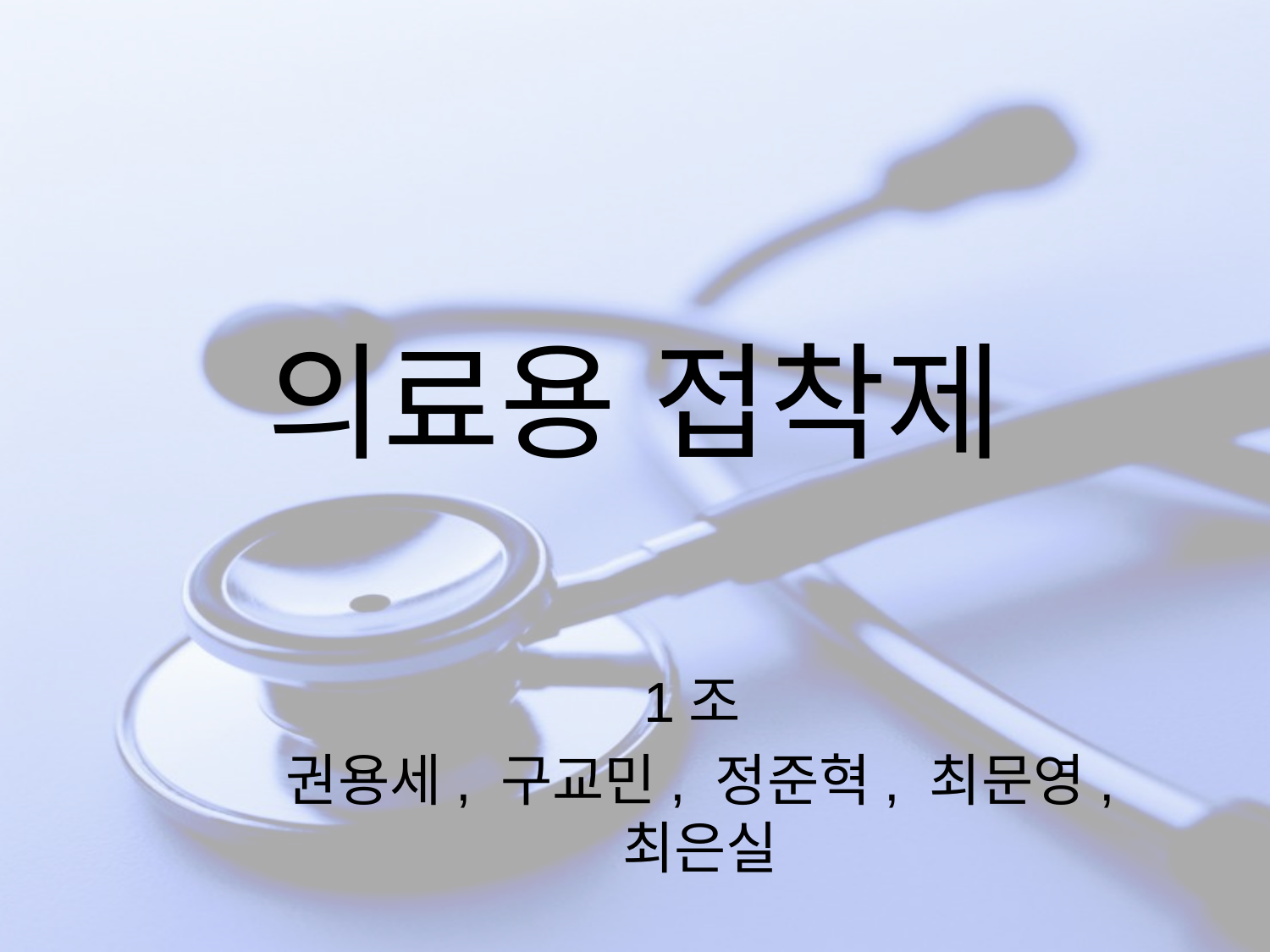

# 의료용 접착제
1조
권용세, 구교민, 정준혁, 최문영, 최은실